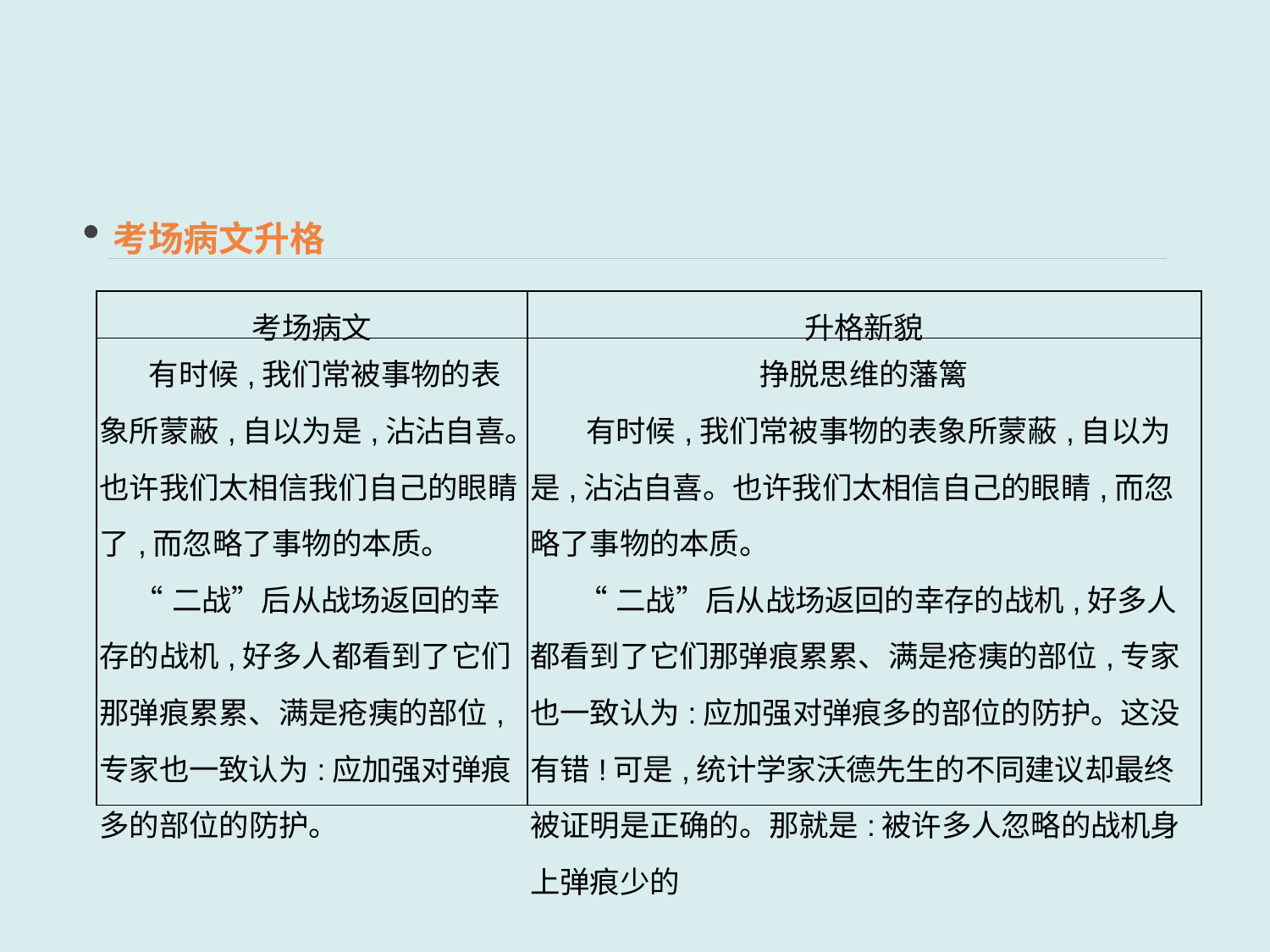

考场病文升格

| 考场病文 | 升格新貌 |
| --- | --- |
| 有时候,我们常被事物的表象所蒙蔽,自以为是,沾沾自喜。也许我们太相信我们自己的眼睛了,而忽略了事物的本质。 “二战”后从战场返回的幸存的战机,好多人都看到了它们那弹痕累累、满是疮痍的部位,专家也一致认为:应加强对弹痕多的部位的防护。 | 挣脱思维的藩篱 有时候,我们常被事物的表象所蒙蔽,自以为是,沾沾自喜。也许我们太相信自己的眼睛,而忽略了事物的本质。 “二战”后从战场返回的幸存的战机,好多人都看到了它们那弹痕累累、满是疮痍的部位,专家也一致认为:应加强对弹痕多的部位的防护。这没有错!可是,统计学家沃德先生的不同建议却最终被证明是正确的。那就是:被许多人忽略的战机身上弹痕少的 |